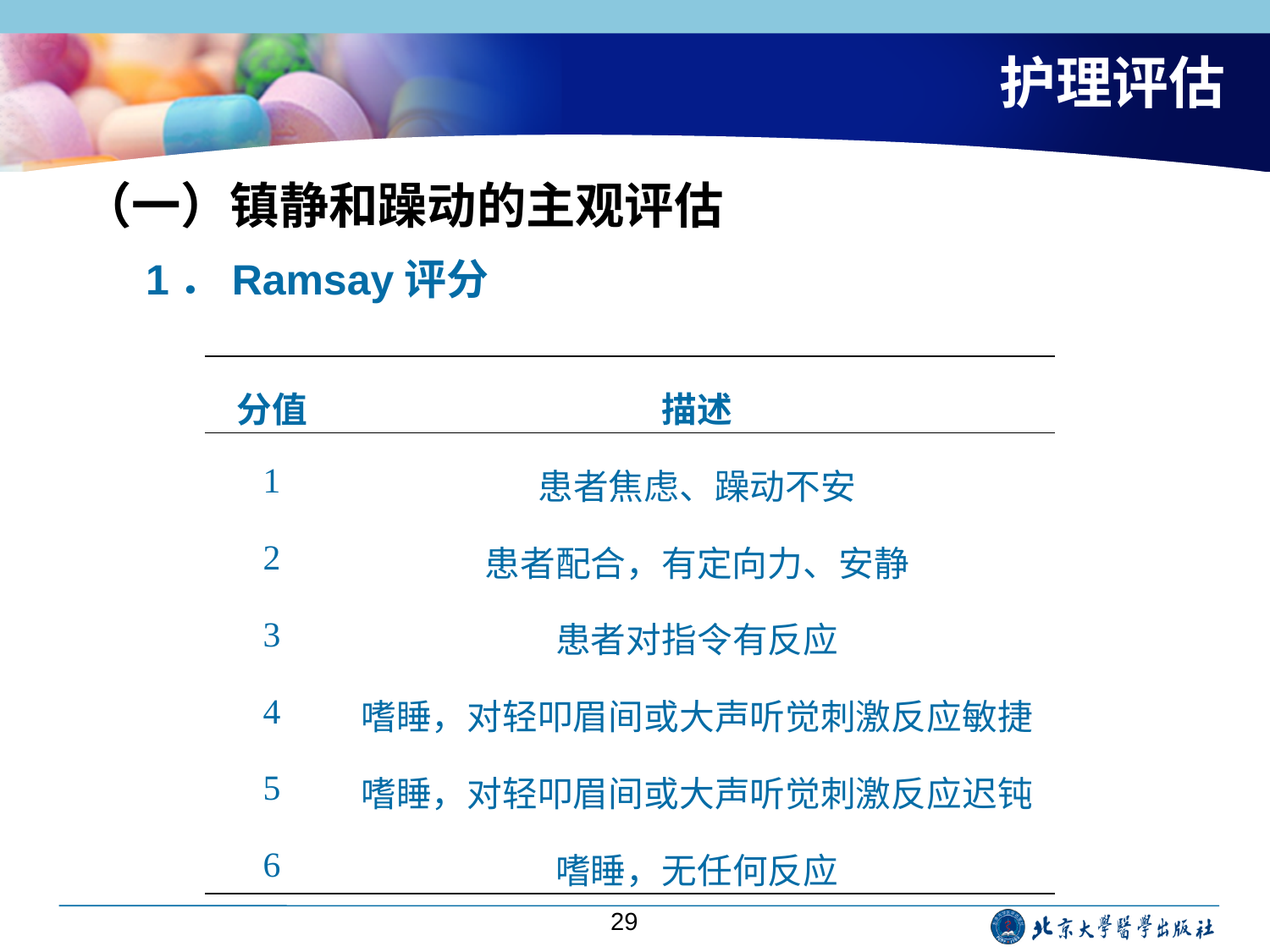

# 护理评估
（一）镇静和躁动的主观评估
1．Ramsay评分

| 分值 | 描述 |
| --- | --- |
| 1 | 患者焦虑、躁动不安 |
| 2 | 患者配合，有定向力、安静 |
| 3 | 患者对指令有反应 |
| 4 | 嗜睡，对轻叩眉间或大声听觉刺激反应敏捷 |
| 5 | 嗜睡，对轻叩眉间或大声听觉刺激反应迟钝 |
| 6 | 嗜睡，无任何反应 |
29